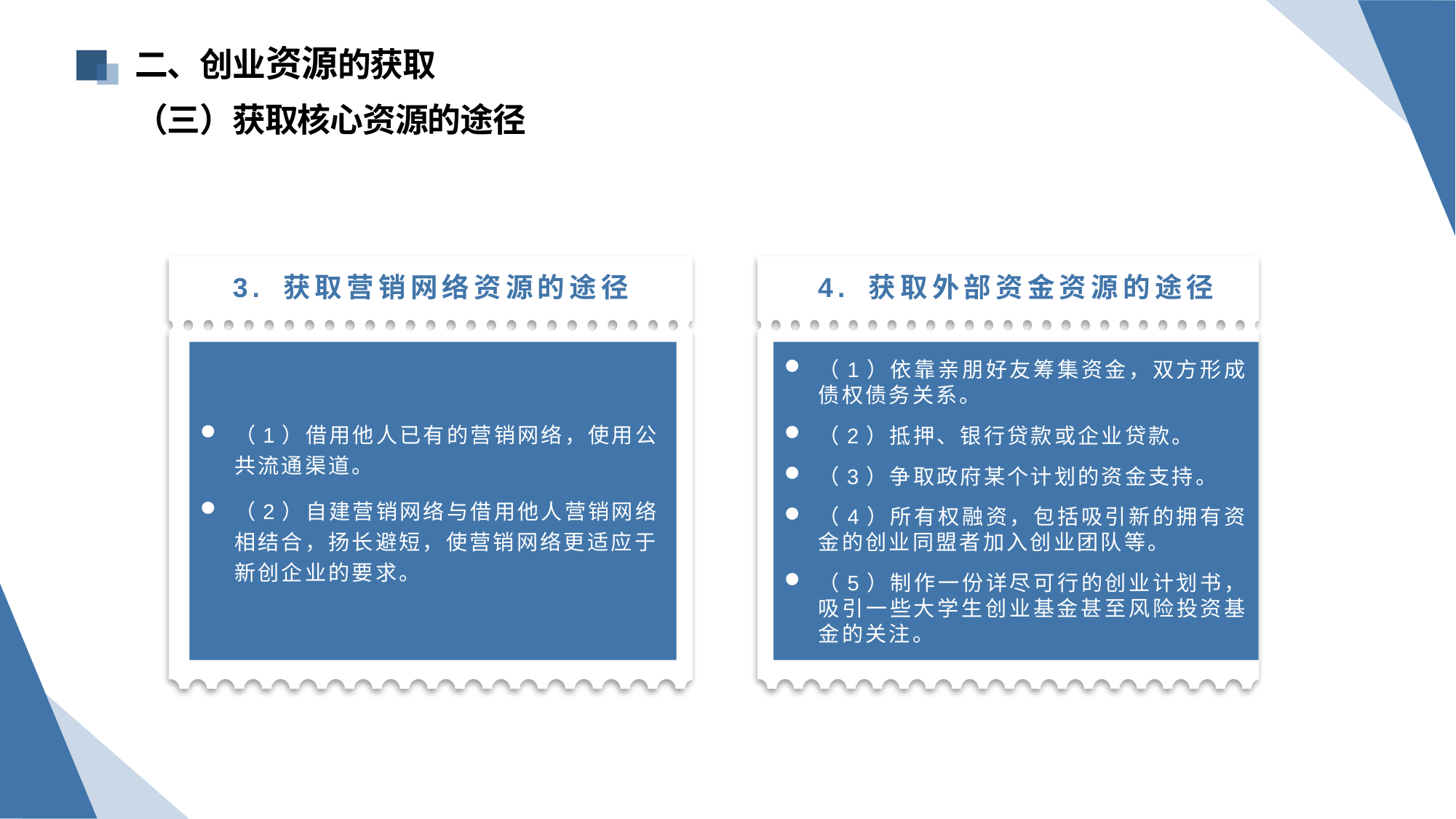

二、创业资源的获取
（三）获取核心资源的途径

3. 获取营销网络资源的途径
4. 获取外部资金资源的途径

（1）借用他人已有的营销网络，使用公共流通渠道。
（2）自建营销网络与借用他人营销网络相结合，扬长避短，使营销网络更适应于新创企业的要求。
（1）依靠亲朋好友筹集资金，双方形成债权债务关系。
（2）抵押、银行贷款或企业贷款。
（3）争取政府某个计划的资金支持。
（4）所有权融资，包括吸引新的拥有资金的创业同盟者加入创业团队等。
（5）制作一份详尽可行的创业计划书，吸引一些大学生创业基金甚至风险投资基金的关注。